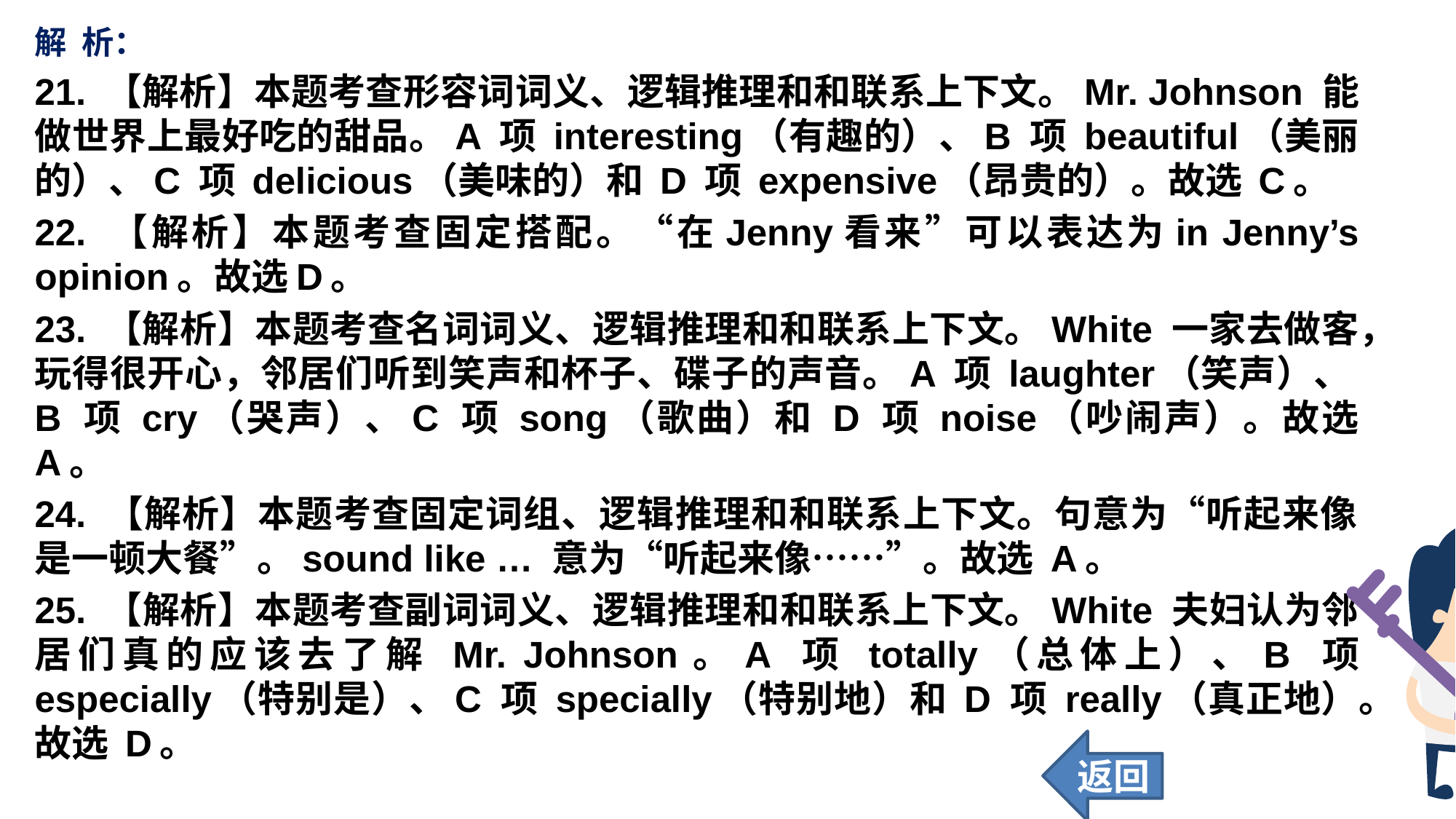

解  析：
21. 【解析】本题考查形容词词义、逻辑推理和和联系上下文。Mr. Johnson 能做世界上最好吃的甜品。A 项 interesting（有趣的）、B 项 beautiful（美丽的）、C 项 delicious（美味的）和 D 项 expensive（昂贵的）。故选 C。
22. 【解析】本题考查固定搭配。“在Jenny看来”可以表达为in Jenny’s opinion。故选D。
23. 【解析】本题考查名词词义、逻辑推理和和联系上下文。White 一家去做客，玩得很开心，邻居们听到笑声和杯子、碟子的声音。A 项 laughter（笑声）、B 项 cry（哭声）、C 项 song（歌曲）和 D 项 noise（吵闹声）。故选 A。
24. 【解析】本题考查固定词组、逻辑推理和和联系上下文。句意为“听起来像是一顿大餐”。sound like … 意为“听起来像……”。故选 A。
25. 【解析】本题考查副词词义、逻辑推理和和联系上下文。White 夫妇认为邻居们真的应该去了解 Mr. Johnson。A 项 totally（总体上）、B 项 especially（特别是）、C 项 specially（特别地）和 D 项 really（真正地）。故选 D。

返回
26